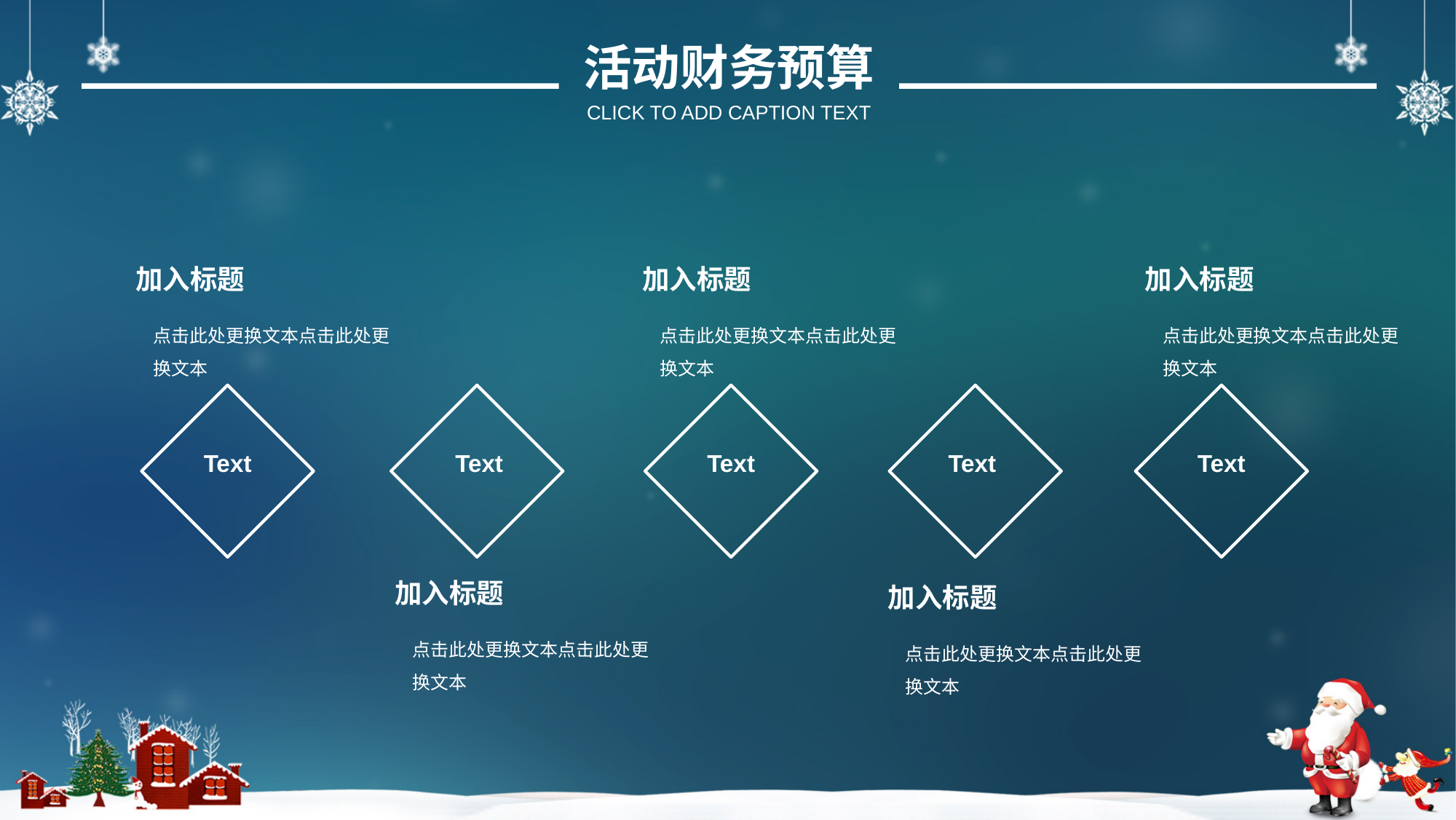

活动财务预算

CLICK TO ADD CAPTION TEXT
加入标题
点击此处更换文本点击此处更换文本
加入标题
点击此处更换文本点击此处更换文本
加入标题
点击此处更换文本点击此处更换文本

Text
Text
Text
Text
Text
加入标题
点击此处更换文本点击此处更换文本
加入标题
点击此处更换文本点击此处更换文本